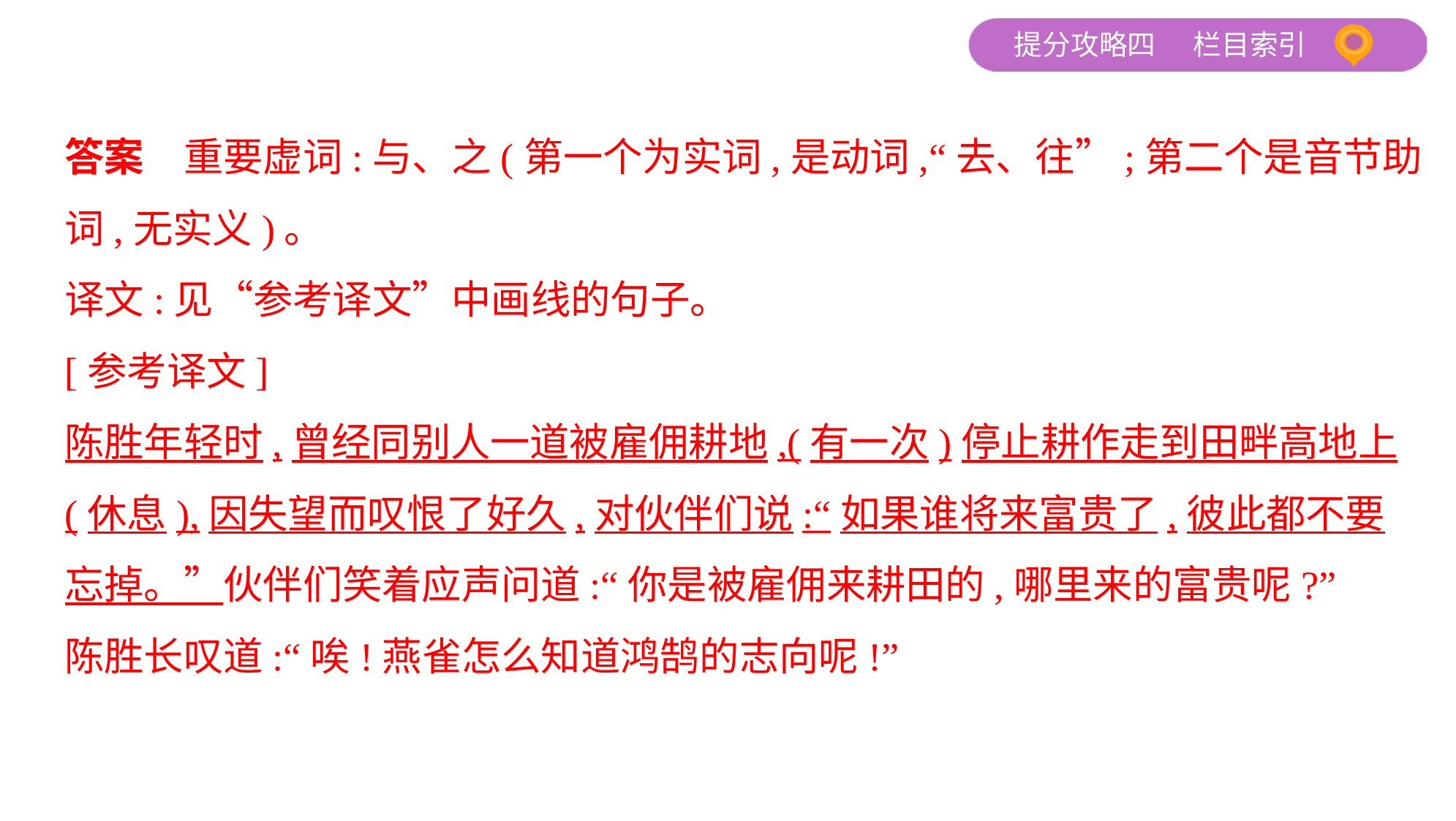

答案　重要虚词:与、之(第一个为实词,是动词,“去、往”;第二个是音节助
词,无实义)。
译文:见“参考译文”中画线的句子。
[参考译文]
陈胜年轻时,曾经同别人一道被雇佣耕地,(有一次)停止耕作走到田畔高地上
(休息),因失望而叹恨了好久,对伙伴们说:“如果谁将来富贵了,彼此都不要
忘掉。”伙伴们笑着应声问道:“你是被雇佣来耕田的,哪里来的富贵呢?”
陈胜长叹道:“唉!燕雀怎么知道鸿鹄的志向呢!”